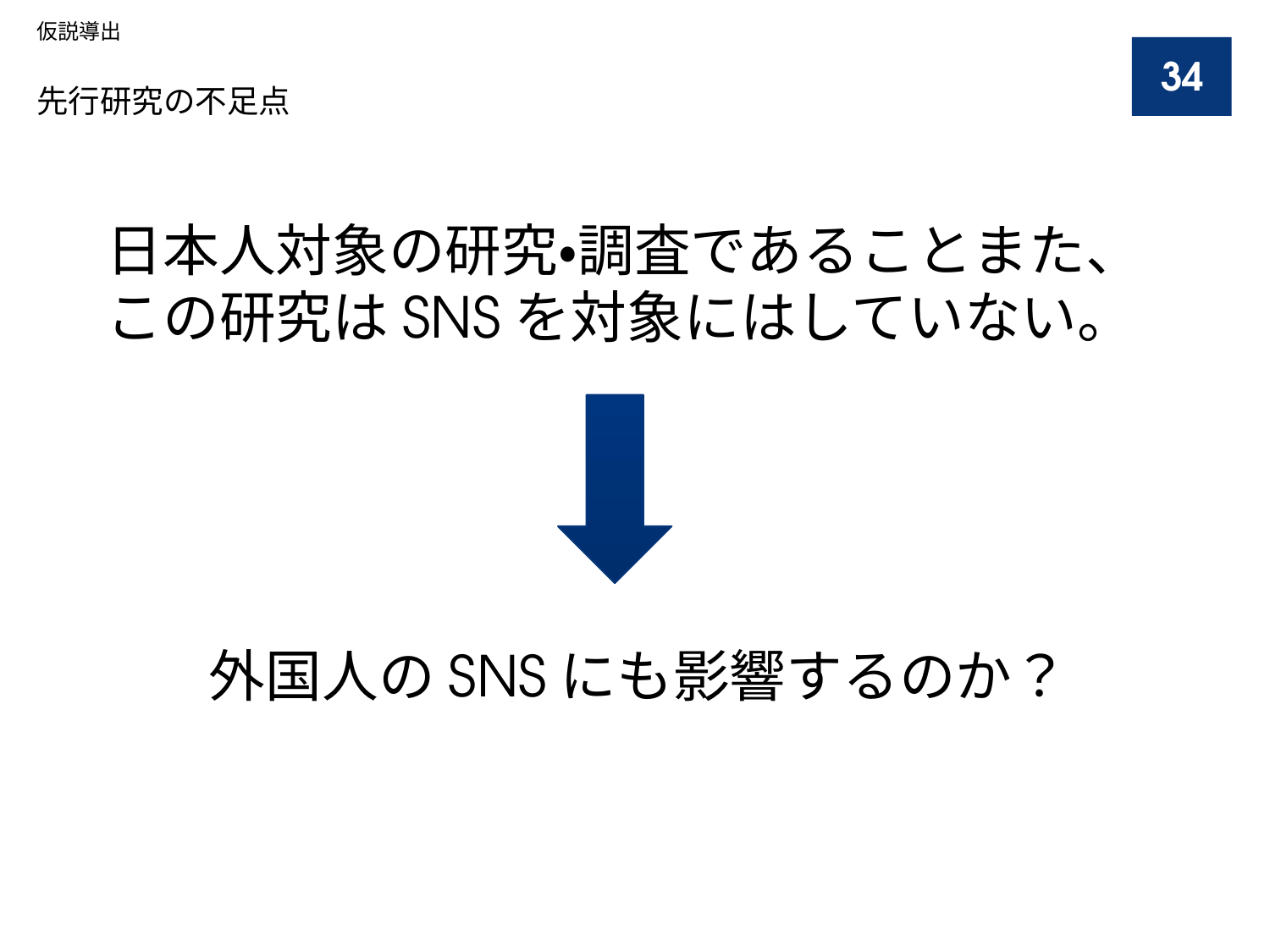

仮説導出
34
先行研究の不足点
　日本人対象の研究・調査であることまた、
　この研究はSNSを対象にはしていない。

外国人のSNSにも影響するのか？